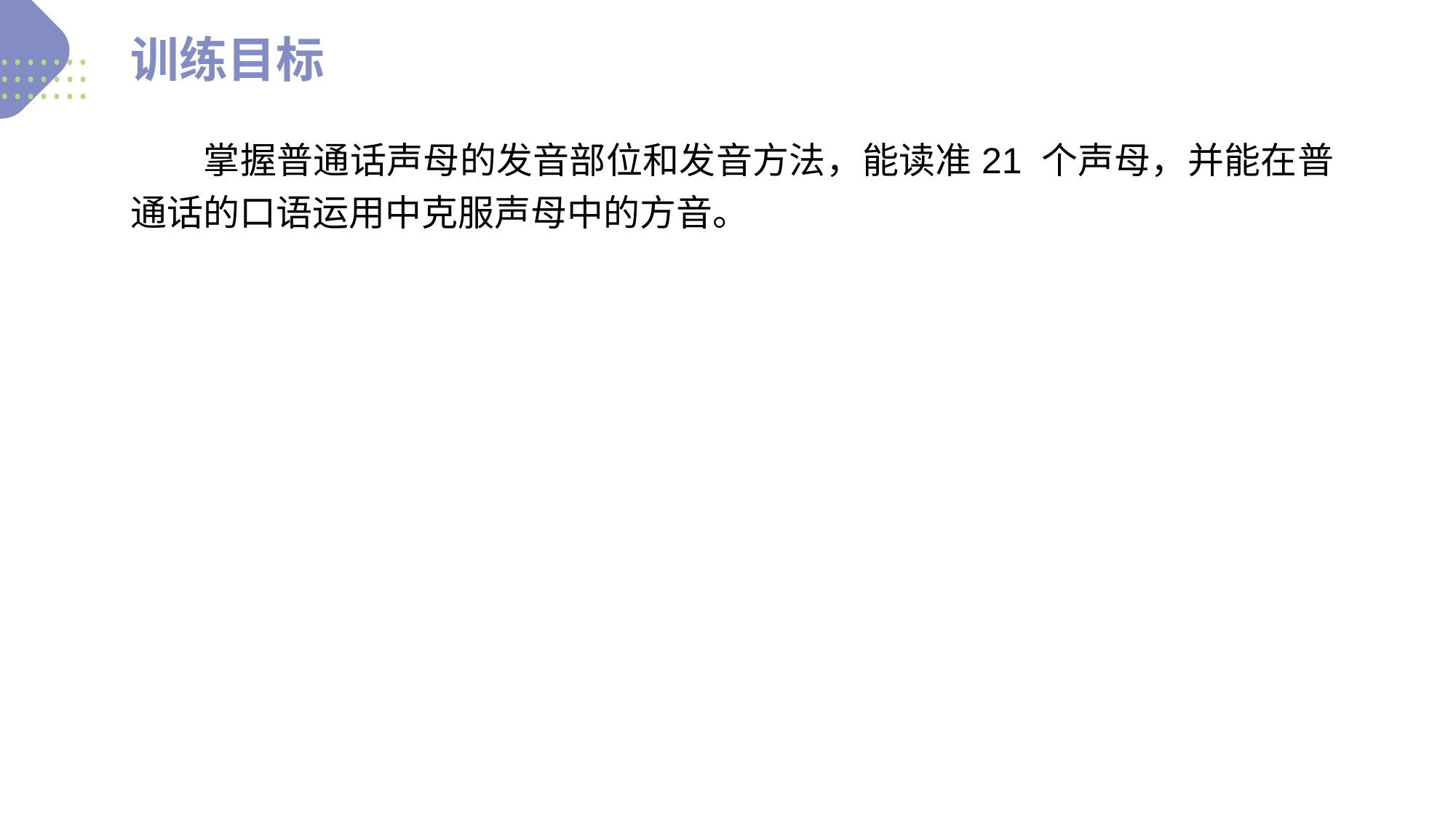

训练目标

　　掌握普通话声母的发音部位和发音方法，能读准21 个声母，并能在普通话的口语运用中克服声母中的方音。